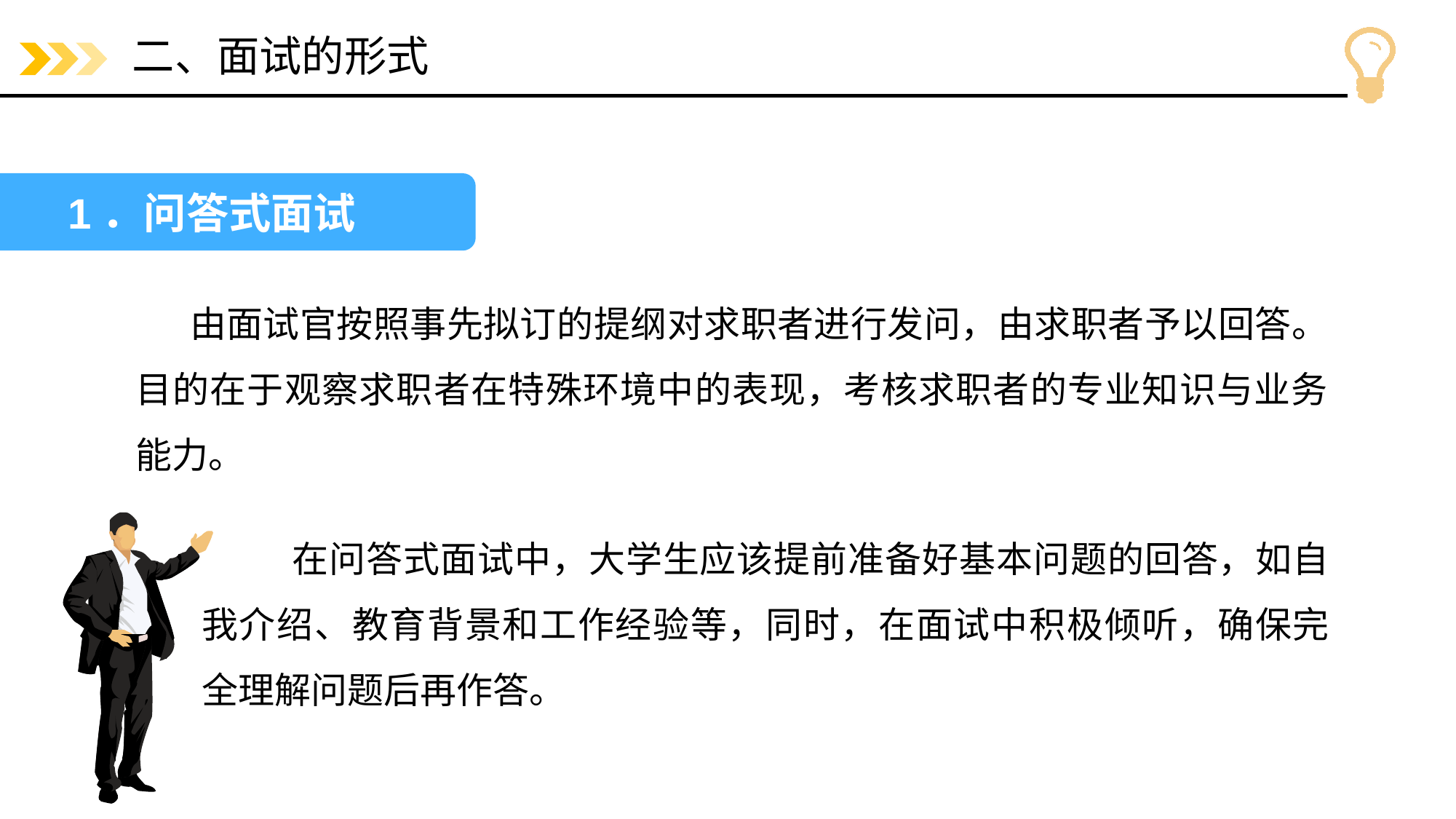

22
# 二、面试的形式
1．问答式面试
由面试官按照事先拟订的提纲对求职者进行发问，由求职者予以回答。目的在于观察求职者在特殊环境中的表现，考核求职者的专业知识与业务能力。

   在问答式面试中，大学生应该提前准备好基本问题的回答，如自我介绍、教育背景和工作经验等，同时，在面试中积极倾听，确保完全理解问题后再作答。